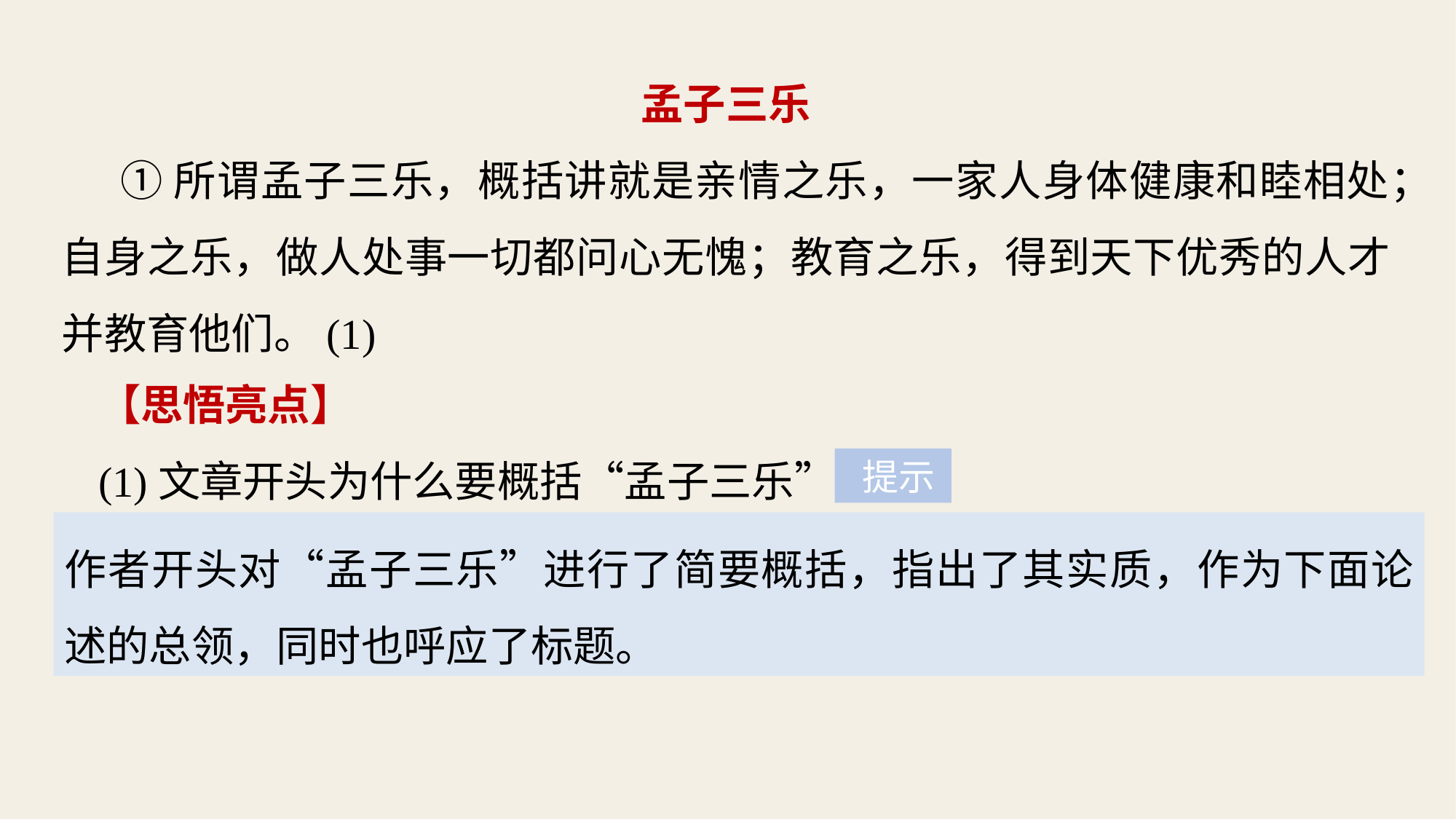

孟子三乐
  ①所谓孟子三乐，概括讲就是亲情之乐，一家人身体健康和睦相处；自身之乐，做人处事一切都问心无愧；教育之乐，得到天下优秀的人才并教育他们。(1)
【思悟亮点】
(1)文章开头为什么要概括“孟子三乐”？
 提示
作者开头对“孟子三乐”进行了简要概括，指出了其实质，作为下面论述的总领，同时也呼应了标题。